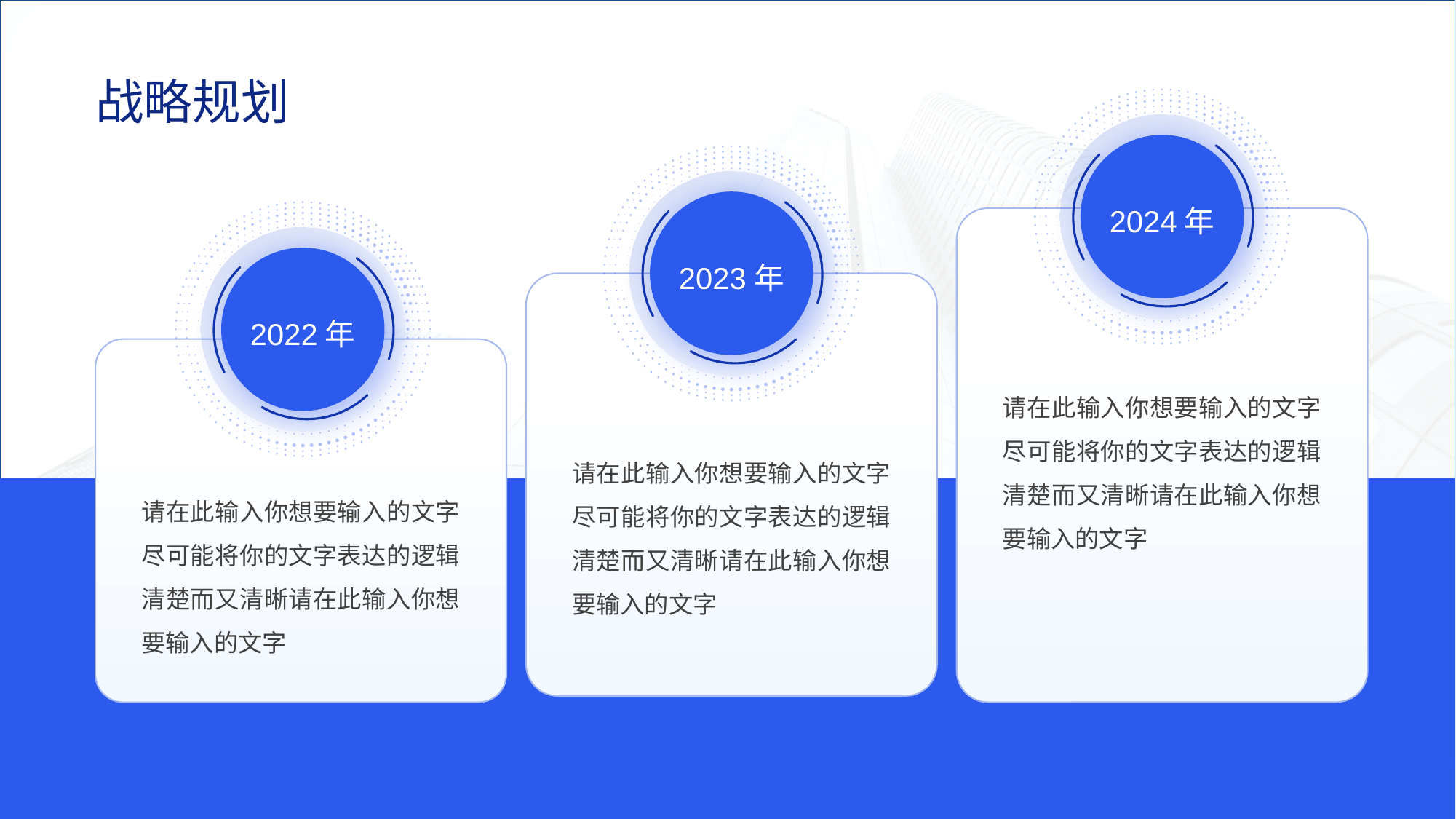

战略规划

2024年

请在此输入你想要输入的文字尽可能将你的文字表达的逻辑清楚而又清晰请在此输入你想要输入的文字

2023年

请在此输入你想要输入的文字尽可能将你的文字表达的逻辑清楚而又清晰请在此输入你想要输入的文字

2022年

请在此输入你想要输入的文字尽可能将你的文字表达的逻辑清楚而又清晰请在此输入你想要输入的文字